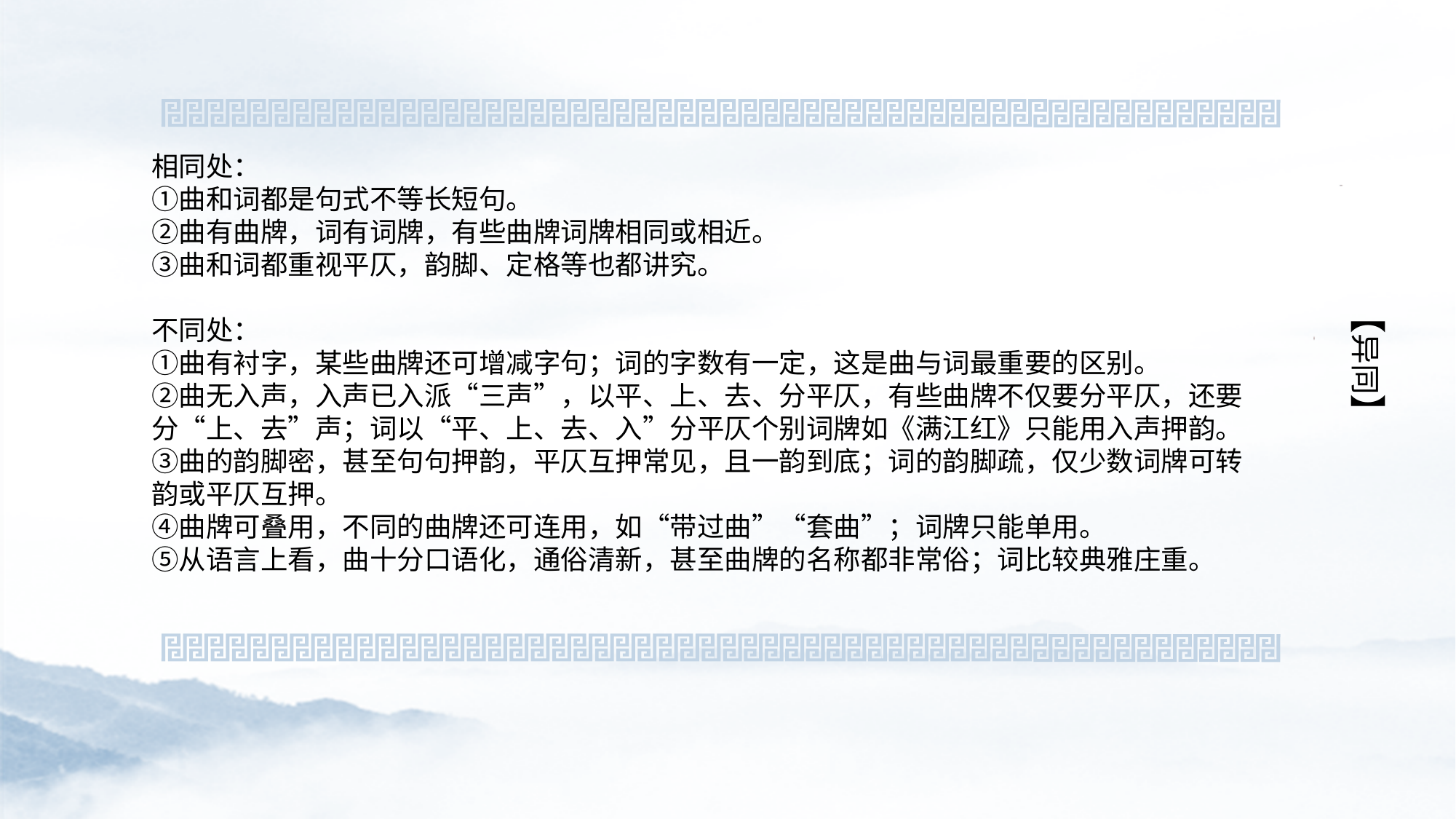

相同处：
①曲和词都是句式不等长短句。
②曲有曲牌，词有词牌，有些曲牌词牌相同或相近。
③曲和词都重视平仄，韵脚、定格等也都讲究。
不同处：
①曲有衬字，某些曲牌还可增减字句；词的字数有一定，这是曲与词最重要的区别。
②曲无入声，入声已入派“三声”，以平、上、去、分平仄，有些曲牌不仅要分平仄，还要分“上、去”声；词以“平、上、去、入”分平仄个别词牌如《满江红》只能用入声押韵。
③曲的韵脚密，甚至句句押韵，平仄互押常见，且一韵到底；词的韵脚疏，仅少数词牌可转韵或平仄互押。
④曲牌可叠用，不同的曲牌还可连用，如“带过曲”“套曲”；词牌只能单用。
⑤从语言上看，曲十分口语化，通俗清新，甚至曲牌的名称都非常俗；词比较典雅庄重。
【异同】